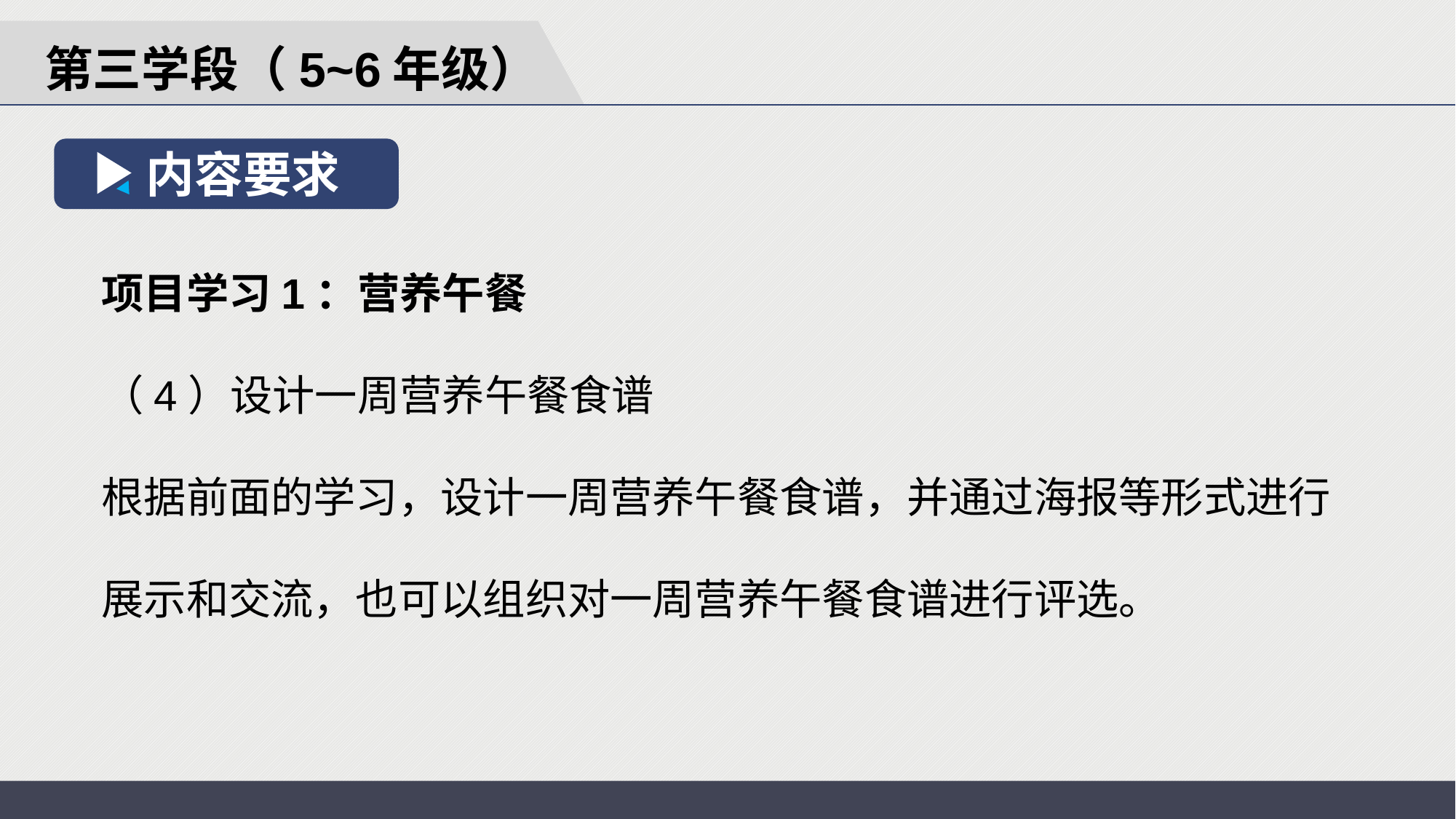

第三学段（5~6年级）
内容要求

项目学习1：营养午餐
（4）设计一周营养午餐食谱
根据前面的学习，设计一周营养午餐食谱，并通过海报等形式进行展示和交流，也可以组织对一周营养午餐食谱进行评选。